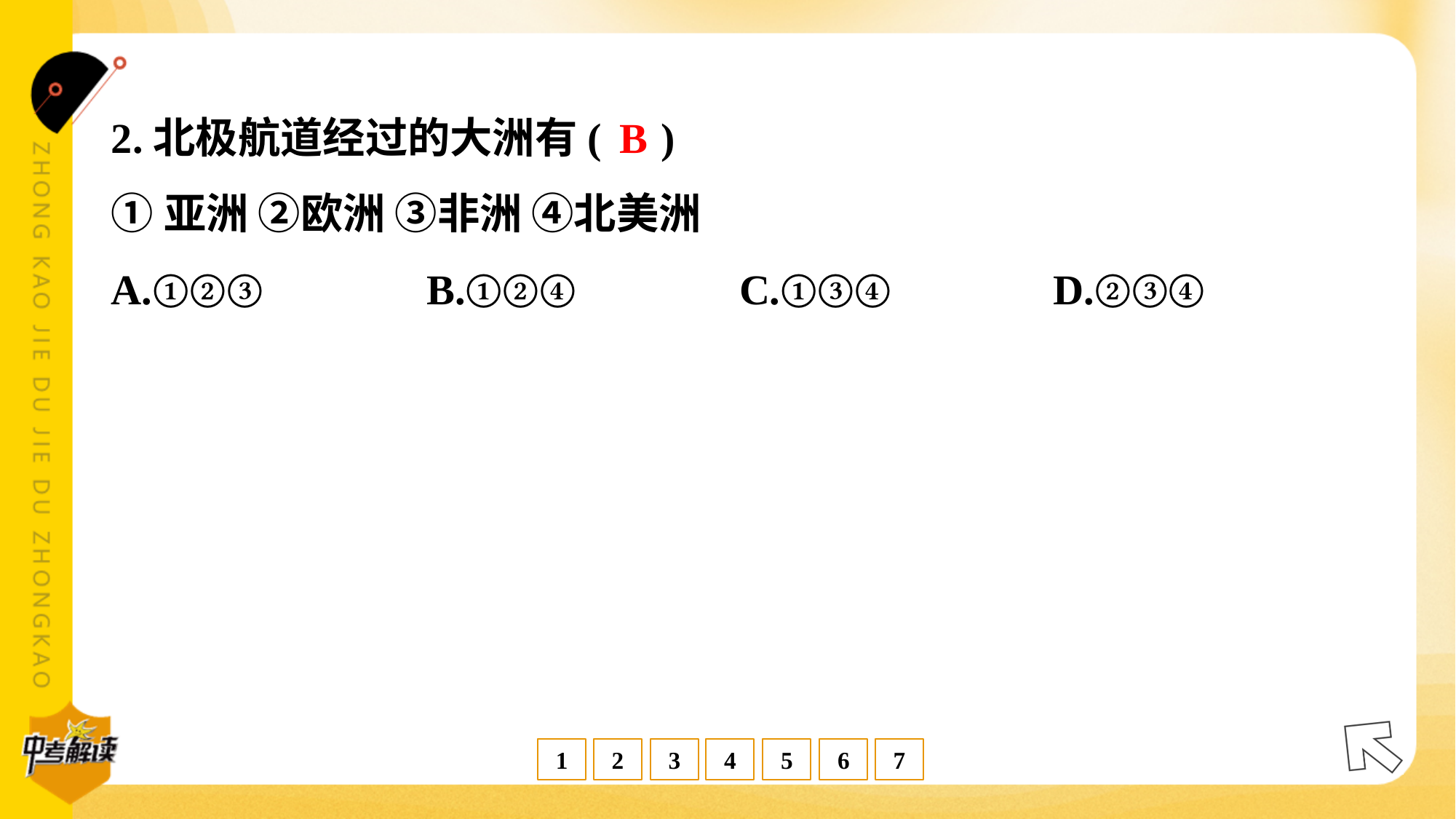

B
2.北极航道经过的大洲有(     )
①亚洲 ②欧洲 ③非洲 ④北美洲
A.①②③	B.①②④	C.①③④	D.②③④